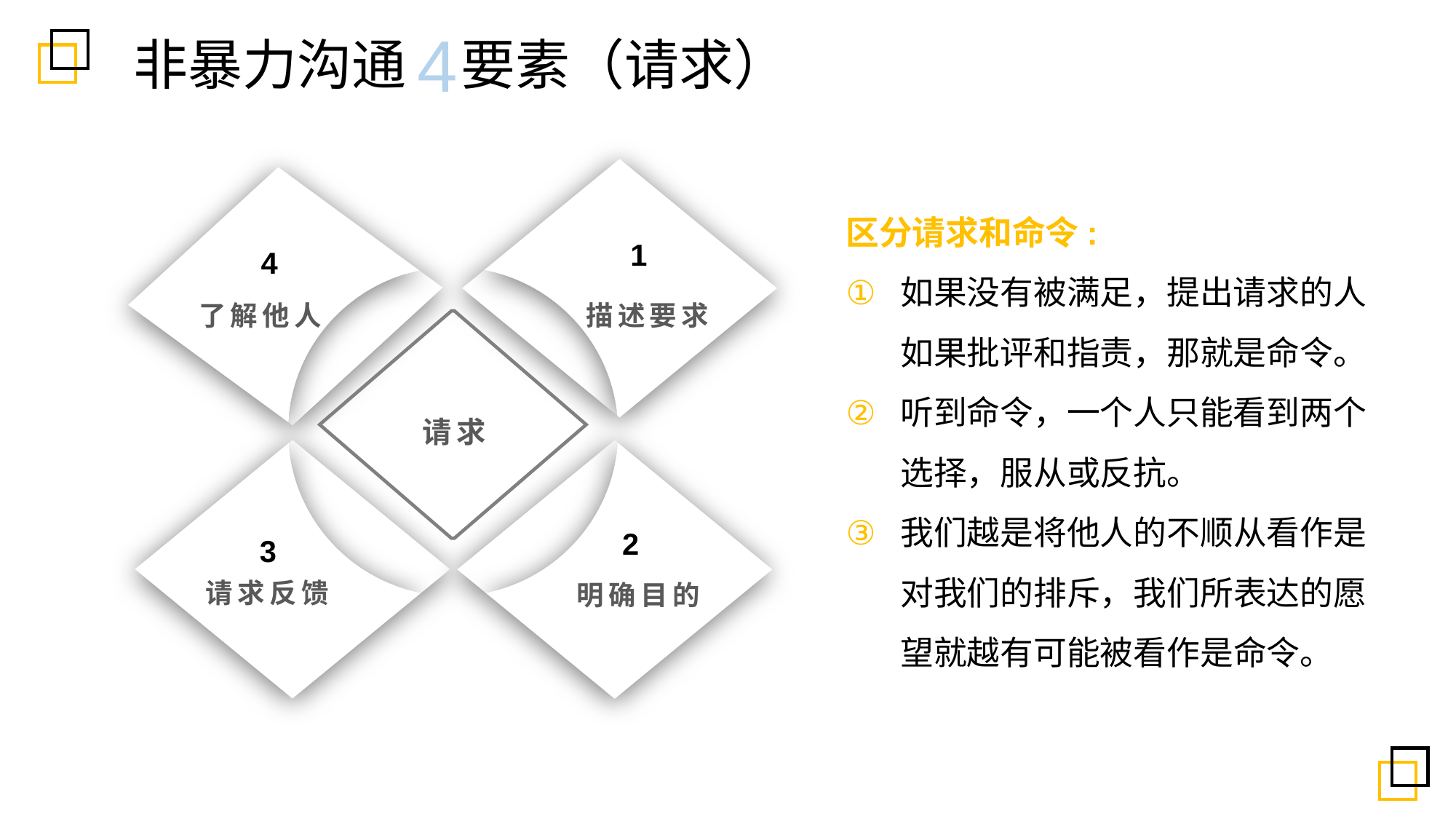

4
非暴力沟通五要素（请求）

区分请求和命令:
如果没有被满足，提出请求的人如果批评和指责，那就是命令。
听到命令，一个人只能看到两个选择，服从或反抗。
我们越是将他人的不顺从看作是对我们的排斥，我们所表达的愿望就越有可能被看作是命令。
1
4

描述要求
了解他人

请求

2
3
请求反馈
明确目的